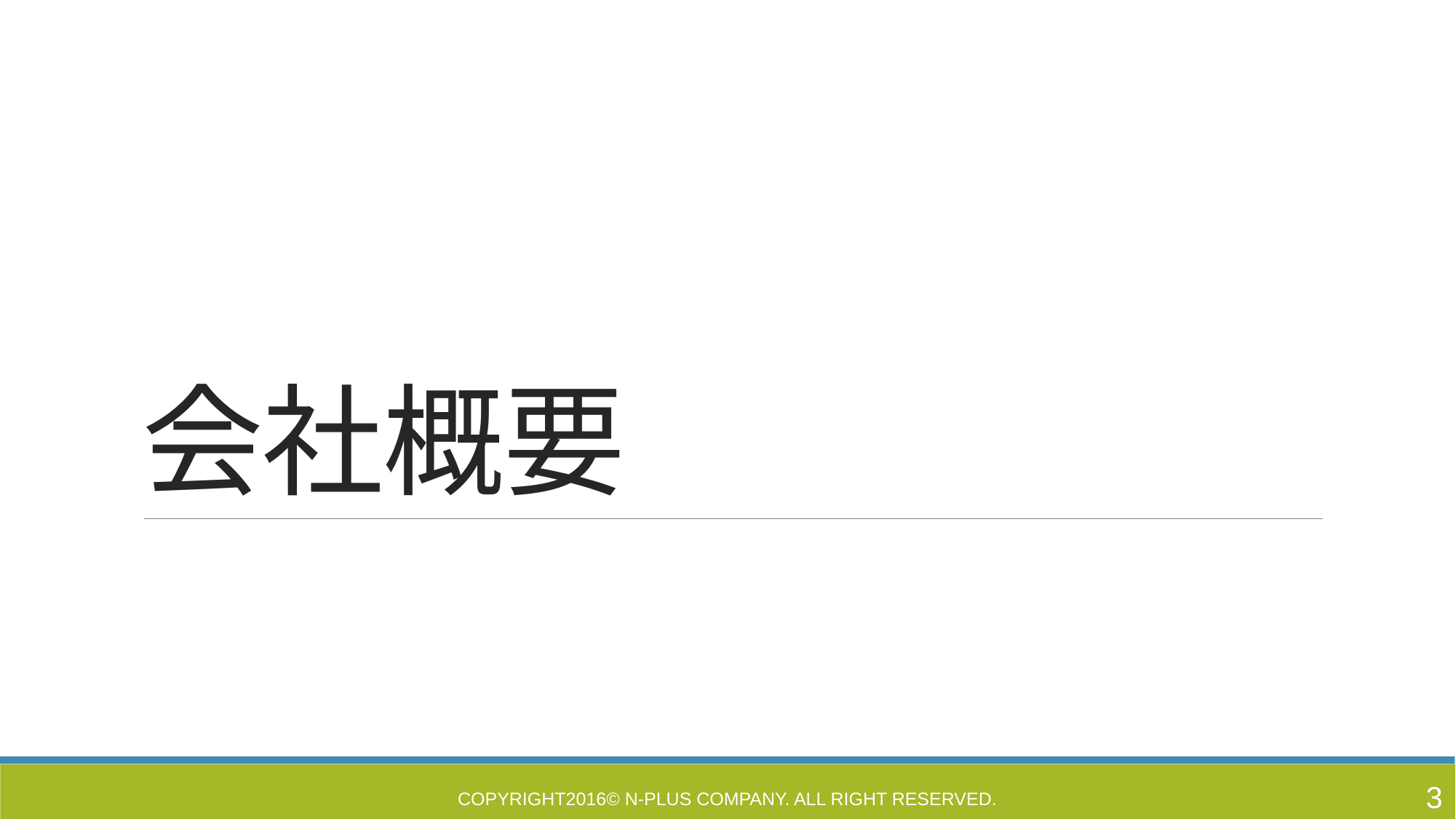

# 会社概要

3
Copyright2016© N-Plus Company. All right reserved.